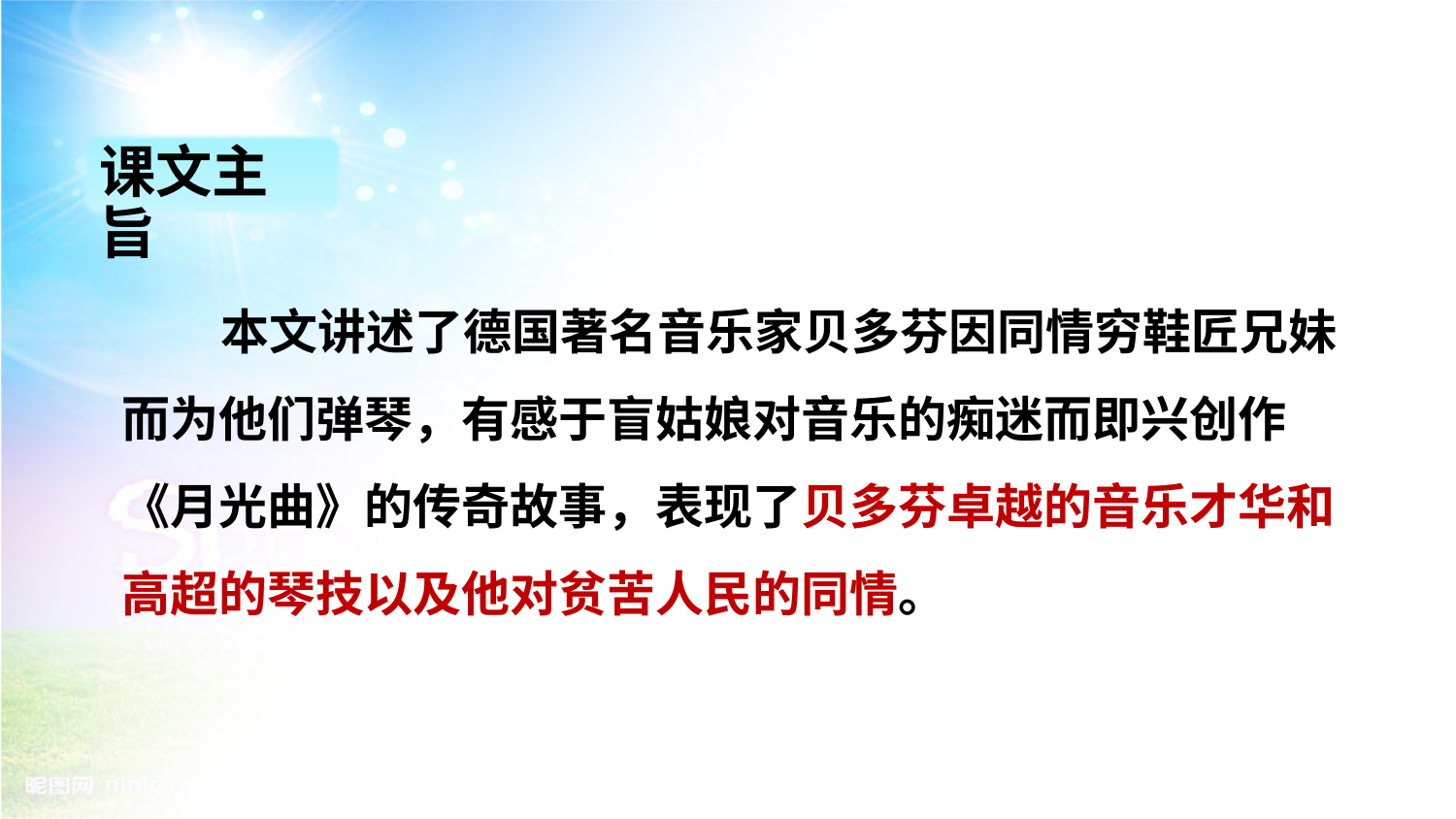

课文主旨
本文讲述了德国著名音乐家贝多芬因同情穷鞋匠兄妹而为他们弹琴，有感于盲姑娘对音乐的痴迷而即兴创作《月光曲》的传奇故事，表现了贝多芬卓越的音乐才华和高超的琴技以及他对贫苦人民的同情。